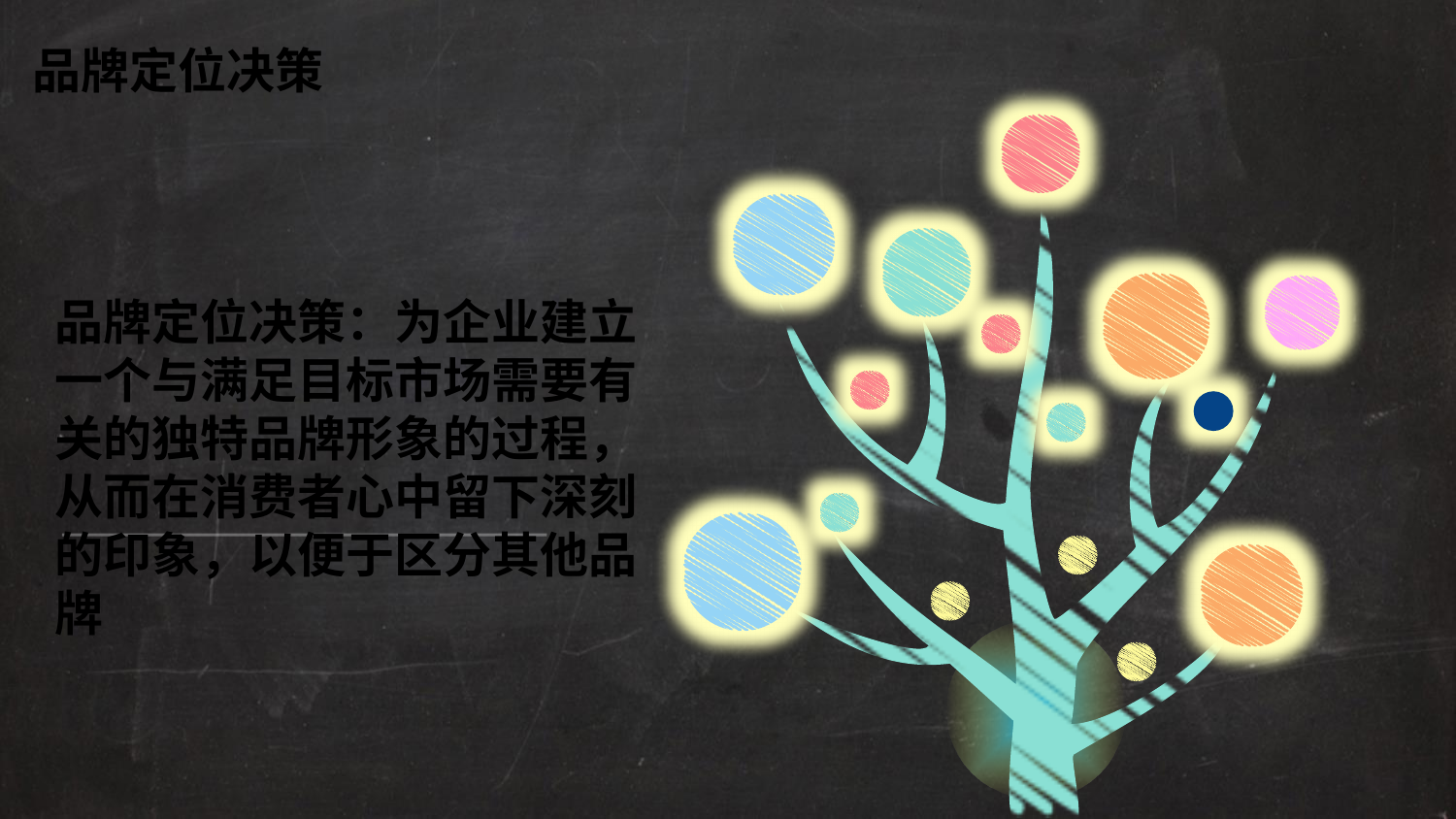

品牌定位决策

品牌定位决策：为企业建立一个与满足目标市场需要有关的独特品牌形象的过程，从而在消费者心中留下深刻的印象，以便于区分其他品牌